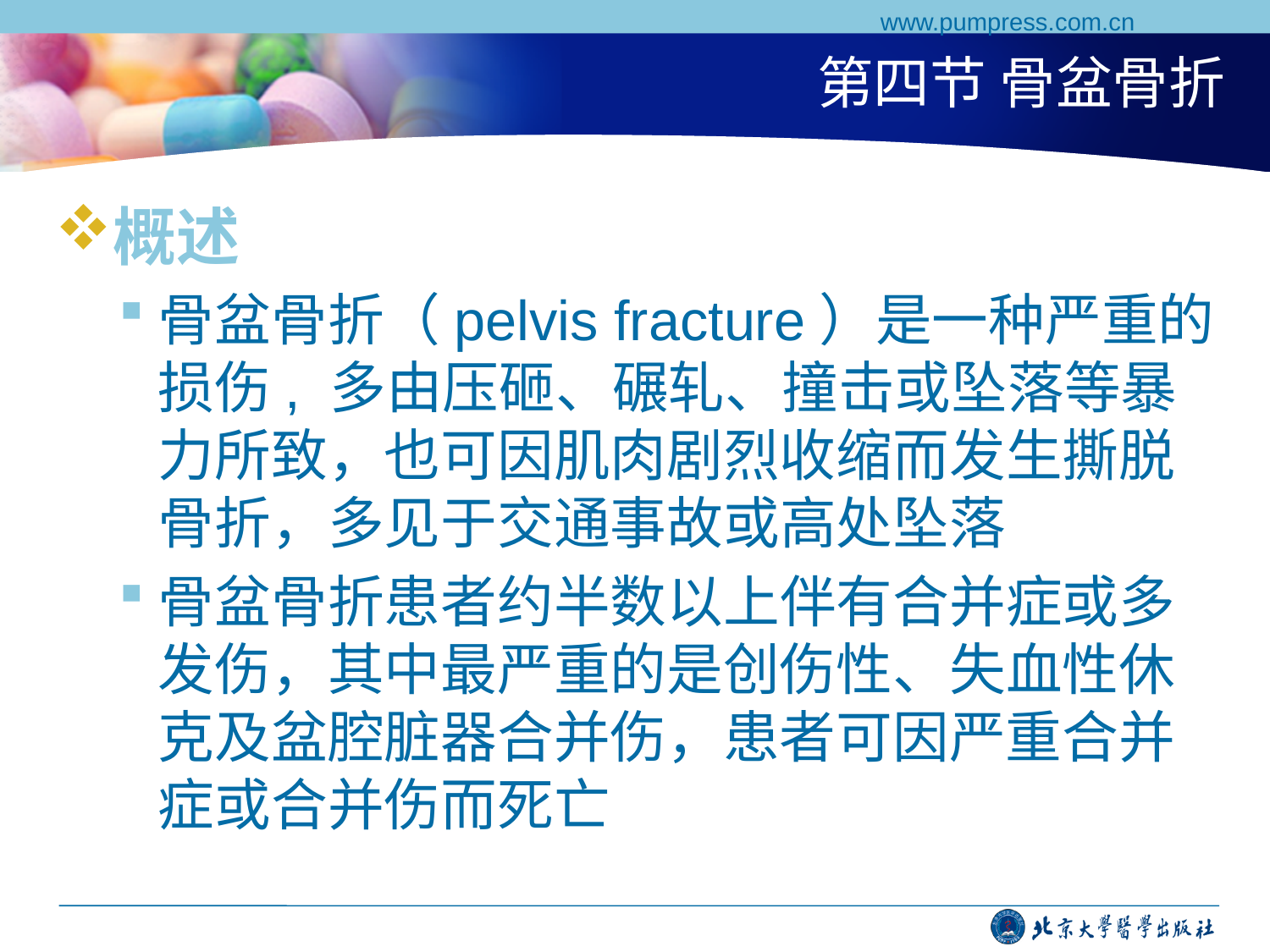

www.pumpress.com.cn
# 第四节 骨盆骨折
概述
骨盆骨折（pelvis fracture）是一种严重的损伤, 多由压砸、碾轧、撞击或坠落等暴力所致，也可因肌肉剧烈收缩而发生撕脱骨折，多见于交通事故或高处坠落
骨盆骨折患者约半数以上伴有合并症或多发伤，其中最严重的是创伤性、失血性休克及盆腔脏器合并伤，患者可因严重合并症或合并伤而死亡